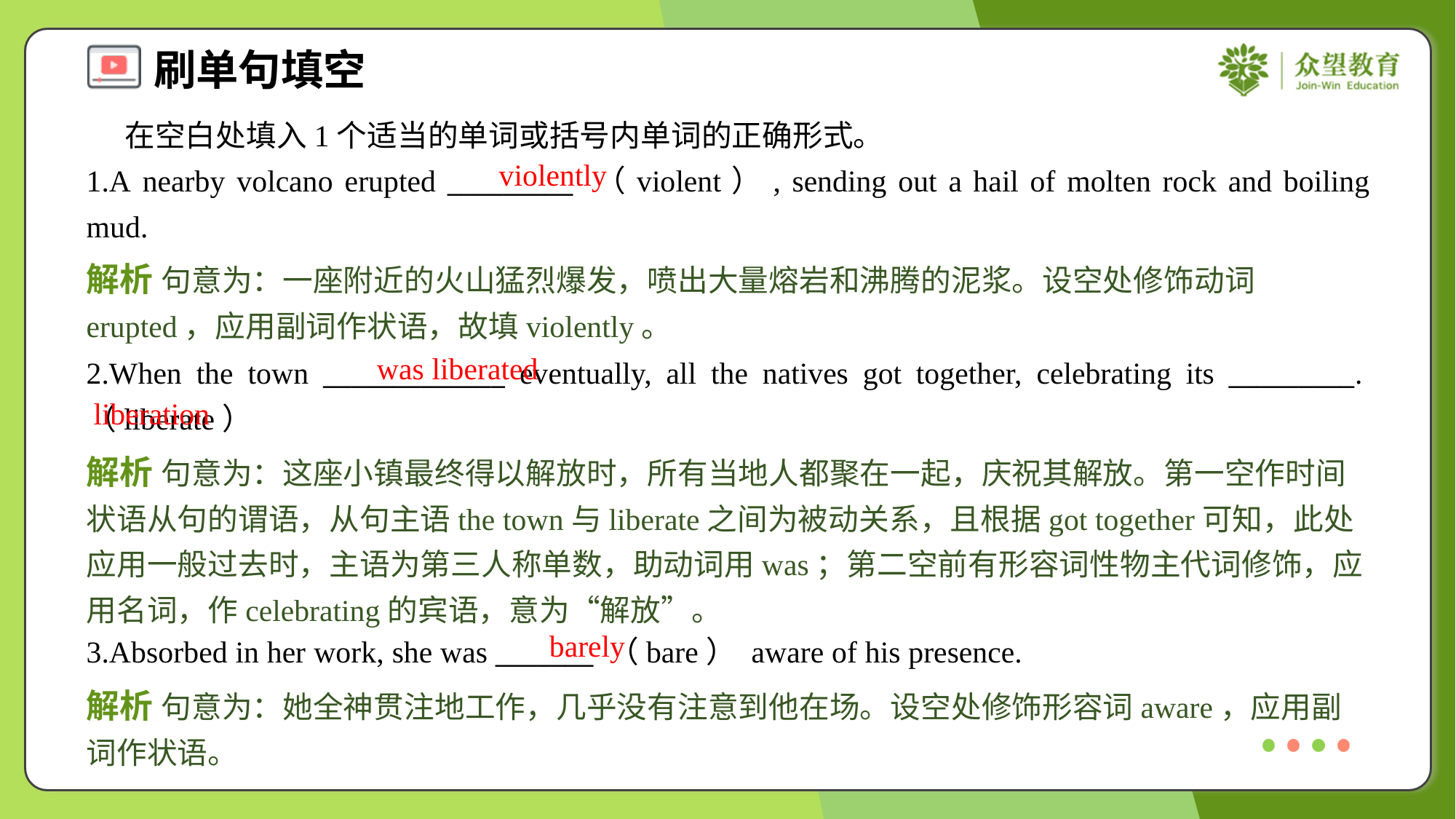

在空白处填入1个适当的单词或括号内单词的正确形式。
1.A nearby volcano erupted _________ （violent）, sending out a hail of molten rock and boiling mud.
violently
解析 句意为：一座附近的火山猛烈爆发，喷出大量熔岩和沸腾的泥浆。设空处修饰动词erupted，应用副词作状语，故填violently。
was liberated
2.When the town _____________ eventually, all the natives got together, celebrating its _________.（liberate）
liberation
解析 句意为：这座小镇最终得以解放时，所有当地人都聚在一起，庆祝其解放。第一空作时间状语从句的谓语，从句主语the town与liberate之间为被动关系，且根据got together可知，此处应用一般过去时，主语为第三人称单数，助动词用was；第二空前有形容词性物主代词修饰，应用名词，作celebrating的宾语，意为“解放”。
barely
3.Absorbed in her work, she was _______ （bare） aware of his presence.
解析 句意为：她全神贯注地工作，几乎没有注意到他在场。设空处修饰形容词aware，应用副词作状语。